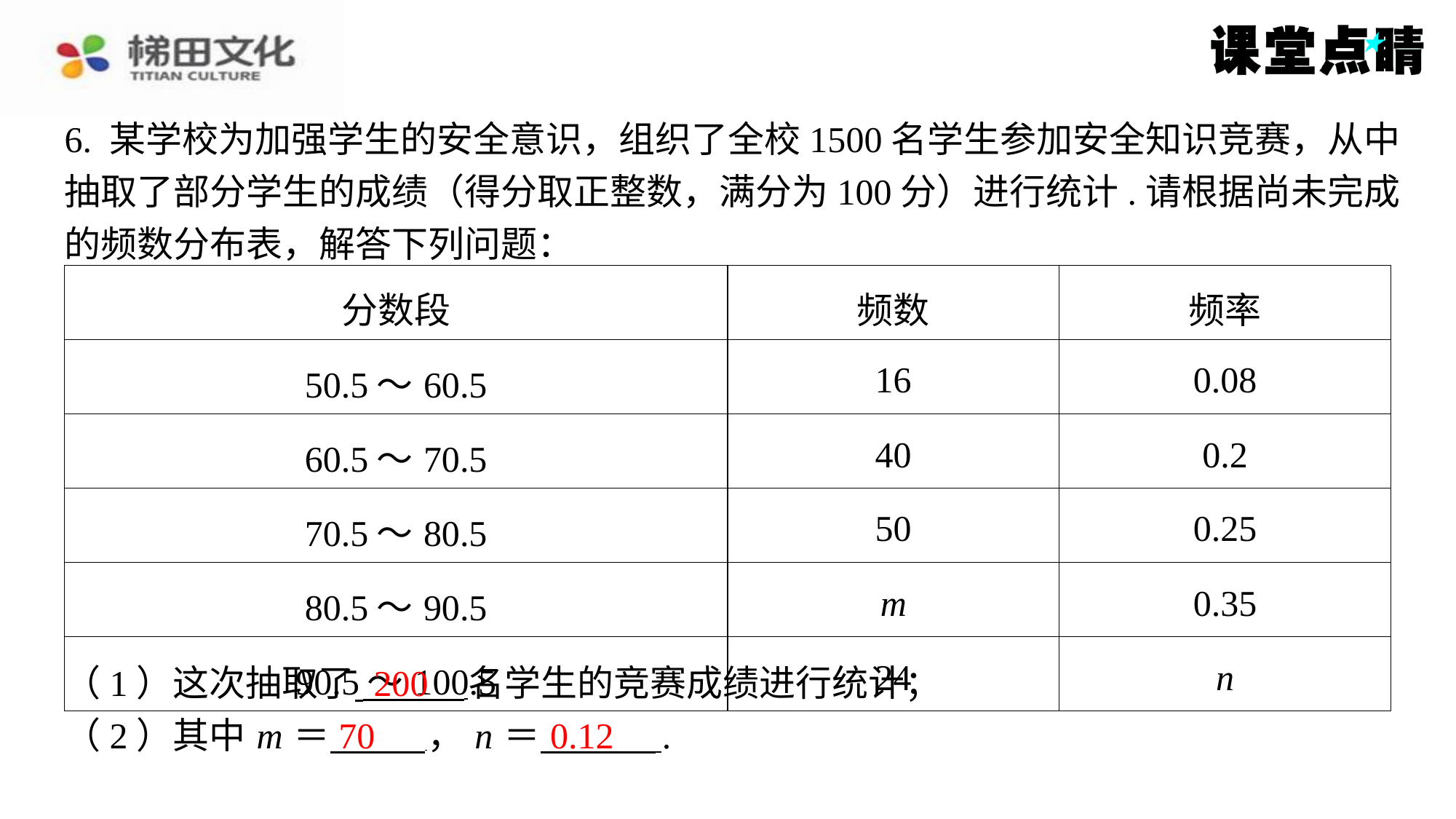

6. 某学校为加强学生的安全意识，组织了全校1500名学生参加安全知识竞赛，从中
抽取了部分学生的成绩（得分取正整数，满分为100分）进行统计.请根据尚未完成
的频数分布表，解答下列问题：
| 分数段 | 频数 | 频率 |
| --- | --- | --- |
| 50.5～60.5 | 16 | 0.08 |
| 60.5～70.5 | 40 | 0.2 |
| 70.5～80.5 | 50 | 0.25 |
| 80.5～90.5 | m | 0.35 |
| 90.5～100.5 | 24 | n |
200
（1）这次抽取了                 名学生的竞赛成绩进行统计；
（2）其中 m ＝               ， n ＝                  ⁠.
70
0.12